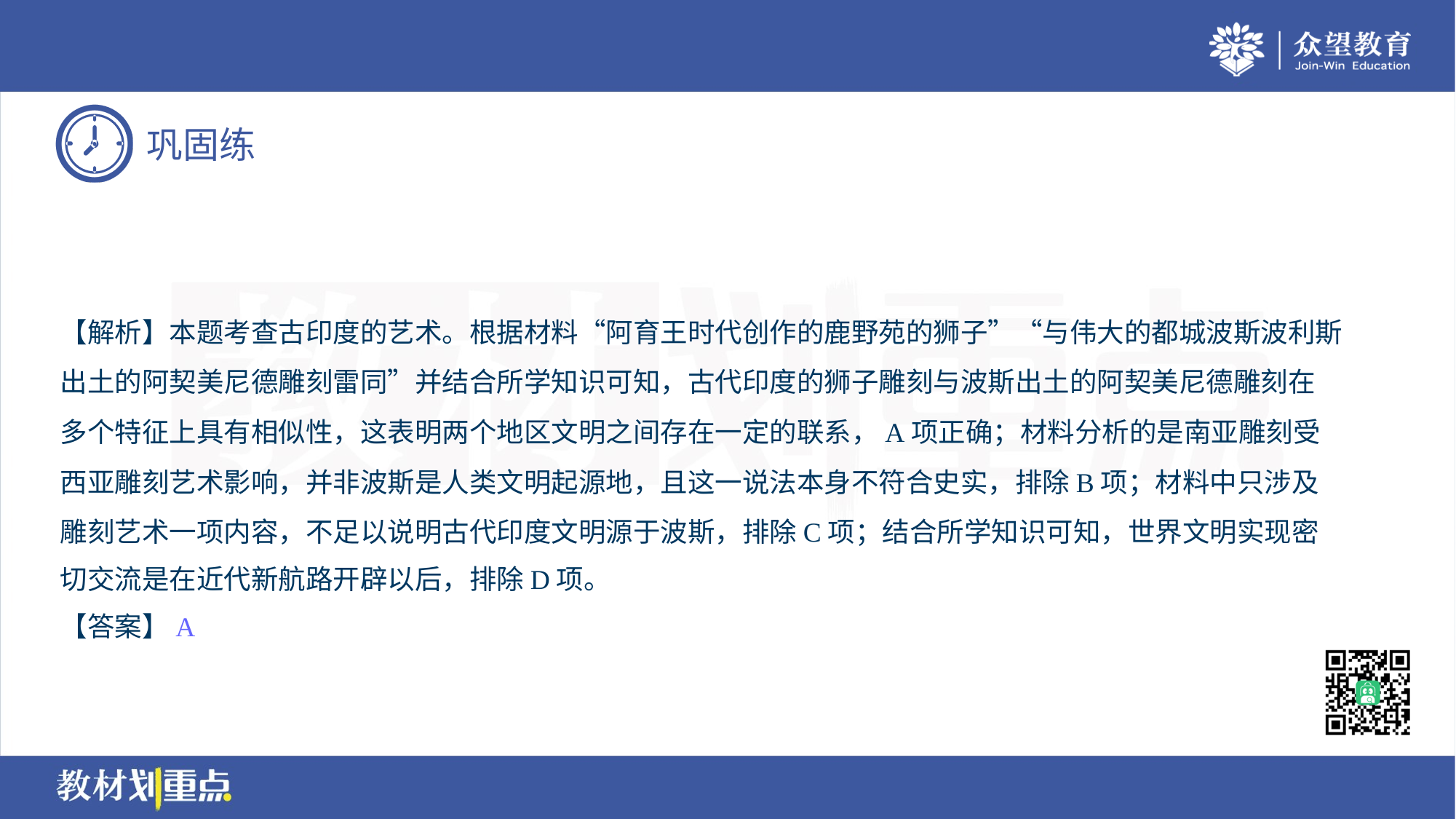

【解析】本题考查古印度的艺术。根据材料“阿育王时代创作的鹿野苑的狮子”“与伟大的都城波斯波利斯
出土的阿契美尼德雕刻雷同”并结合所学知识可知，古代印度的狮子雕刻与波斯出土的阿契美尼德雕刻在
多个特征上具有相似性，这表明两个地区文明之间存在一定的联系，A项正确；材料分析的是南亚雕刻受
西亚雕刻艺术影响，并非波斯是人类文明起源地，且这一说法本身不符合史实，排除B项；材料中只涉及
雕刻艺术一项内容，不足以说明古代印度文明源于波斯，排除C项；结合所学知识可知，世界文明实现密
切交流是在近代新航路开辟以后，排除D项。
【答案】A